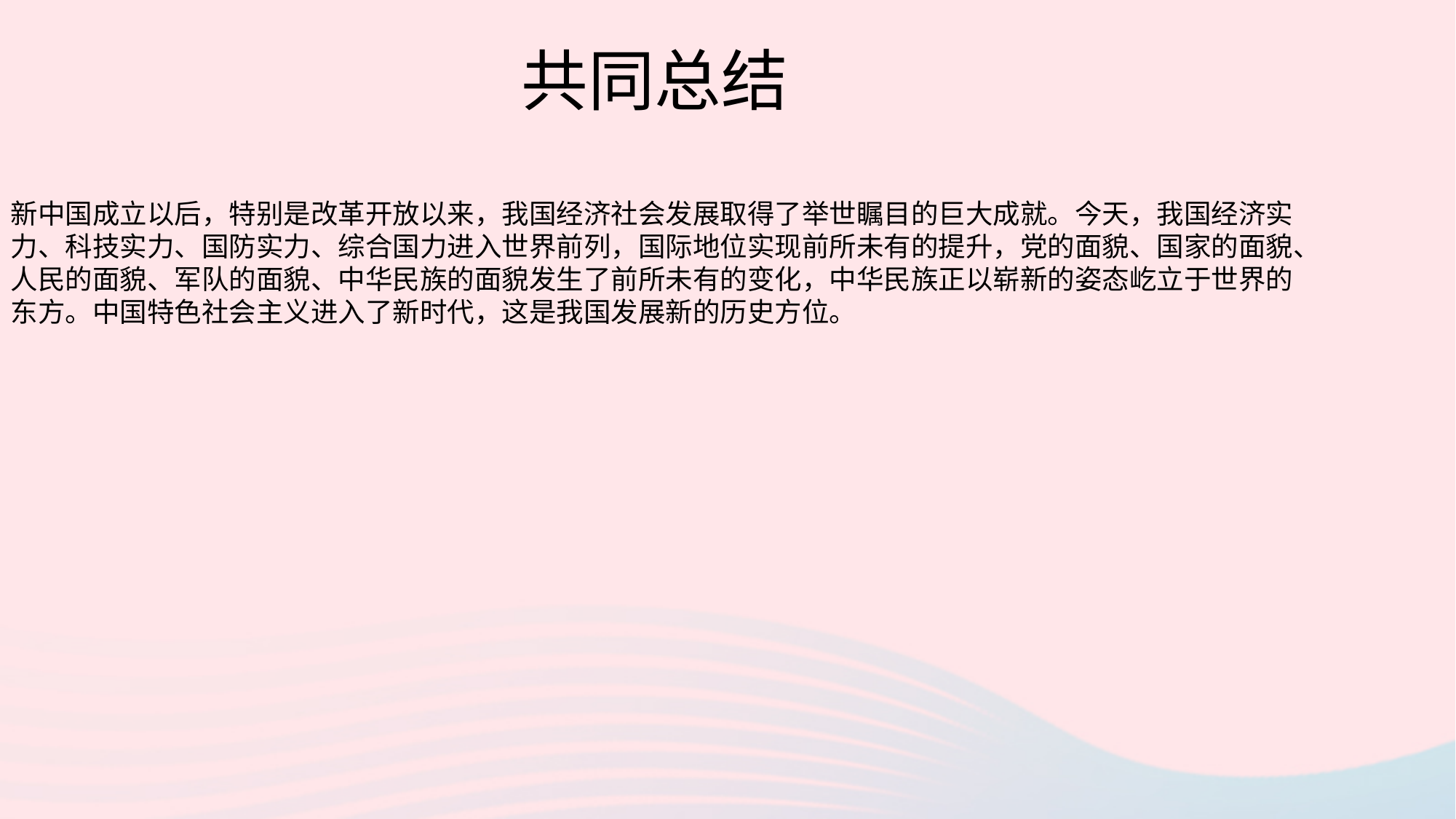

共同总结
新中国成立以后，特别是改革开放以来，我国经济社会发展取得了举世瞩目的巨大成就。今天，我国经济实力、科技实力、国防实力、综合国力进入世界前列，国际地位实现前所未有的提升，党的面貌、国家的面貌、人民的面貌、军队的面貌、中华民族的面貌发生了前所未有的变化，中华民族正以崭新的姿态屹立于世界的东方。中国特色社会主义进入了新时代，这是我国发展新的历史方位。